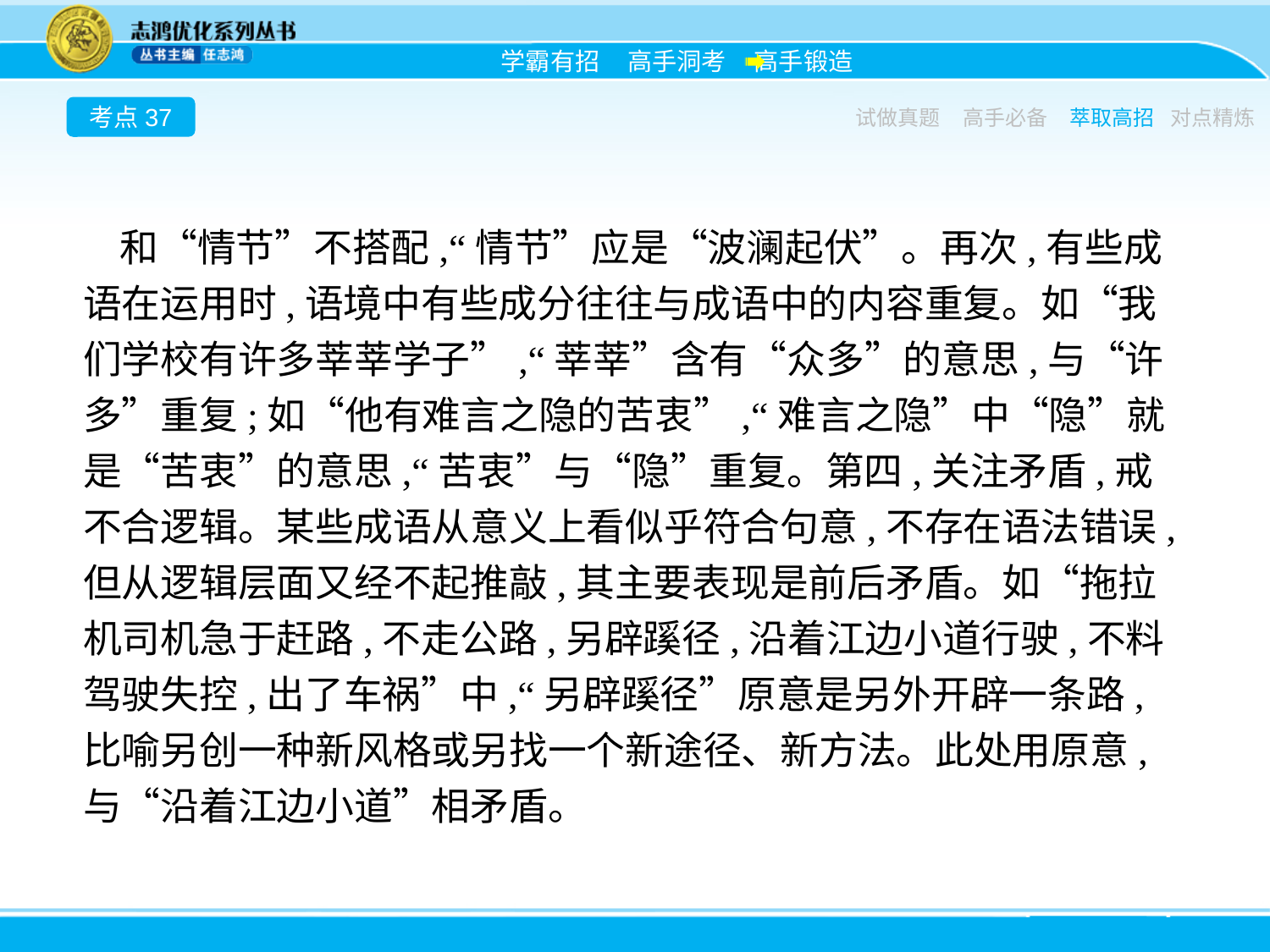

考点37
试做真题
高手必备
萃取高招
对点精炼
和“情节”不搭配,“情节”应是“波澜起伏”。再次,有些成语在运用时,语境中有些成分往往与成语中的内容重复。如“我们学校有许多莘莘学子”,“莘莘”含有“众多”的意思,与“许多”重复;如“他有难言之隐的苦衷”,“难言之隐”中“隐”就是“苦衷”的意思,“苦衷”与“隐”重复。第四,关注矛盾,戒不合逻辑。某些成语从意义上看似乎符合句意,不存在语法错误,但从逻辑层面又经不起推敲,其主要表现是前后矛盾。如“拖拉机司机急于赶路,不走公路,另辟蹊径,沿着江边小道行驶,不料驾驶失控,出了车祸”中,“另辟蹊径”原意是另外开辟一条路,比喻另创一种新风格或另找一个新途径、新方法。此处用原意,与“沿着江边小道”相矛盾。